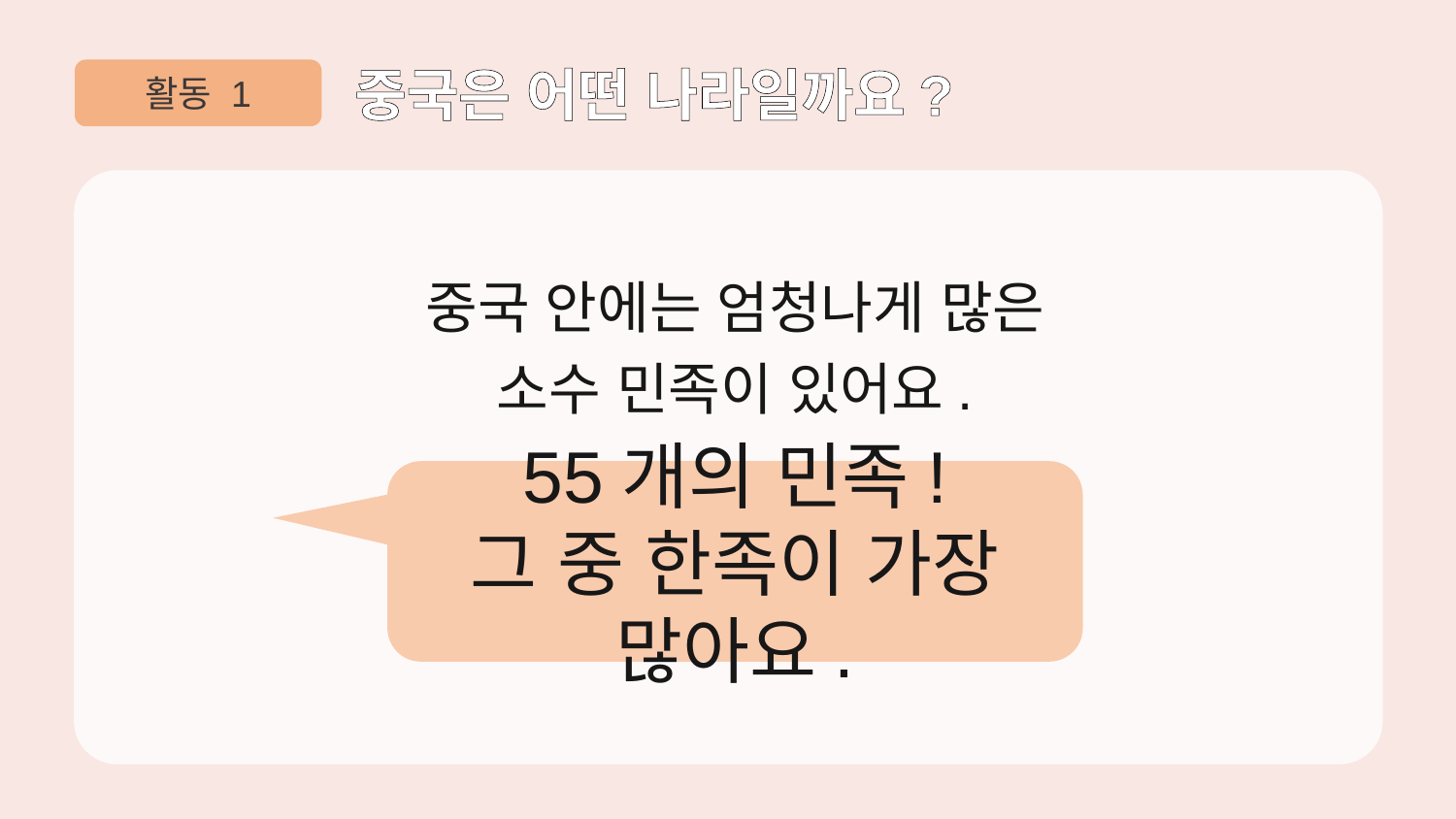

활동 1
중국은 어떤 나라일까요?
중국 안에는 엄청나게 많은
소수 민족이 있어요.
55개의 민족!
그 중 한족이 가장 많아요.